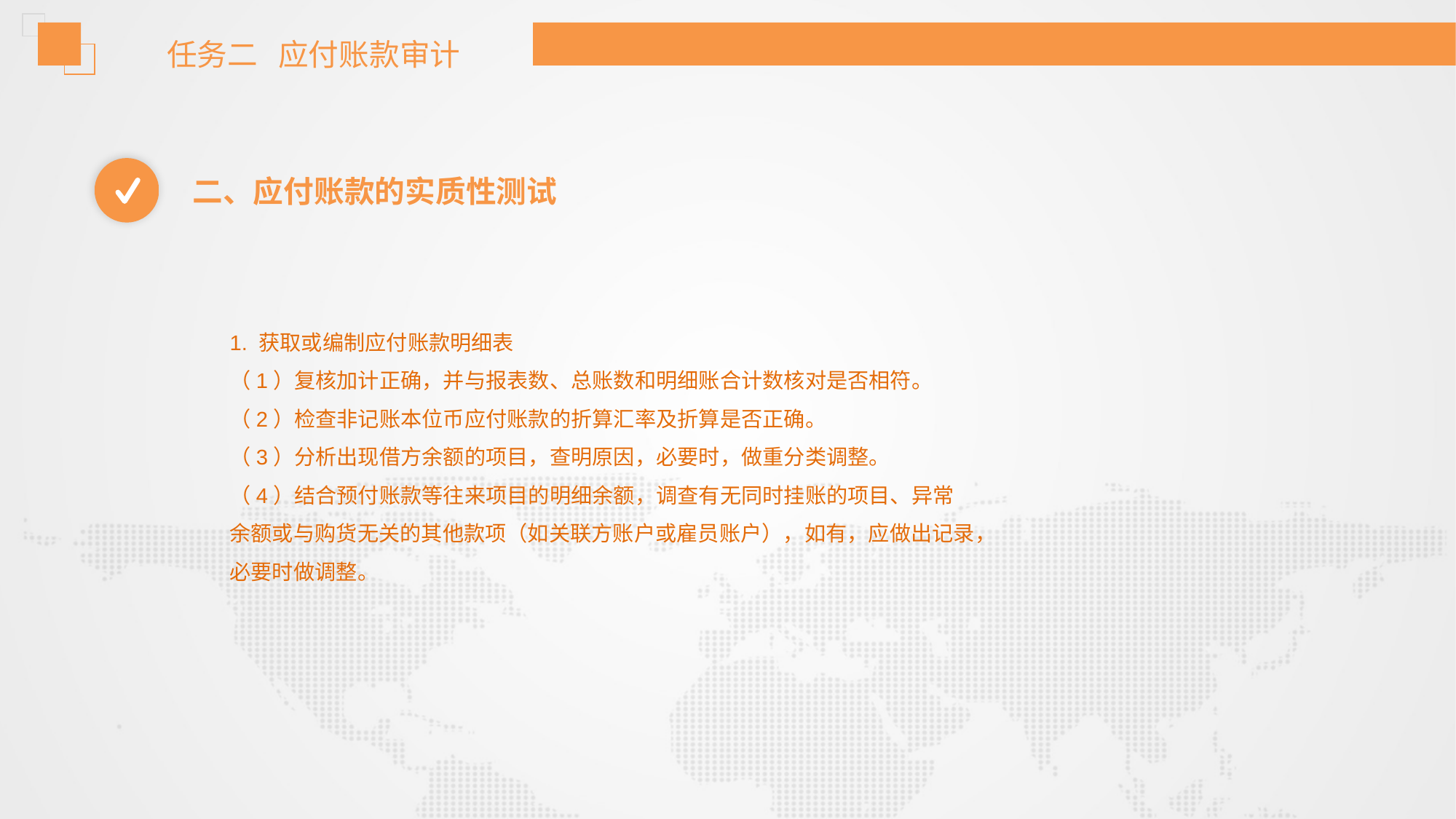

任务二   应付账款审计

二、应付账款的实质性测试

1. 获取或编制应付账款明细表
（1）复核加计正确，并与报表数、总账数和明细账合计数核对是否相符。
（2）检查非记账本位币应付账款的折算汇率及折算是否正确。
（3）分析出现借方余额的项目，查明原因，必要时，做重分类调整。
（4）结合预付账款等往来项目的明细余额，调查有无同时挂账的项目、异常
余额或与购货无关的其他款项（如关联方账户或雇员账户），如有，应做出记录，
必要时做调整。